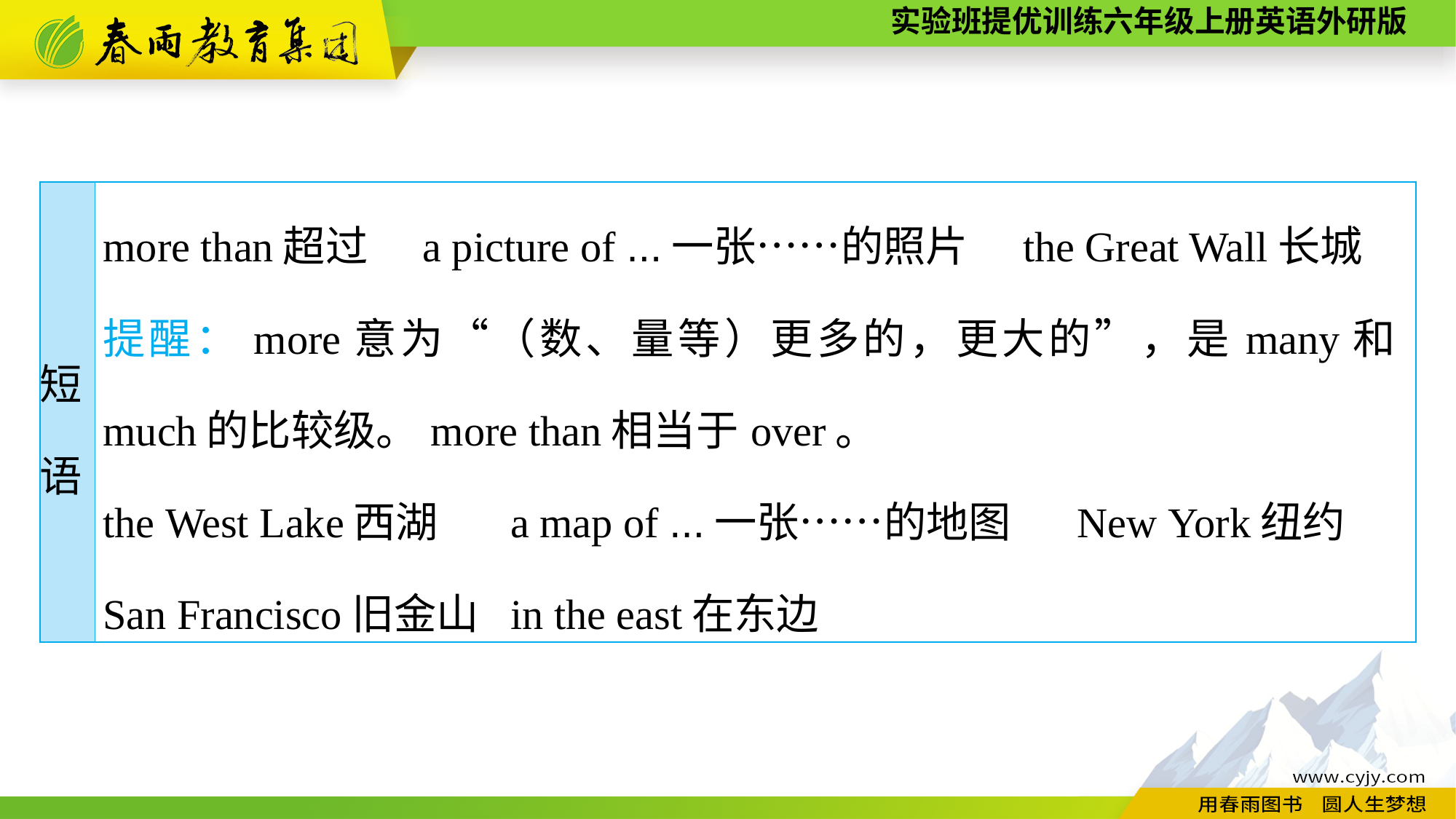

| 短 语 | more than超过　a picture of ...一张……的照片　the Great Wall长城 提醒：more意为“（数、量等）更多的，更大的”，是many和much的比较级。more than相当于over。 the West Lake西湖 a map of ...一张……的地图 New York纽约 San Francisco旧金山 in the east在东边 |
| --- | --- |